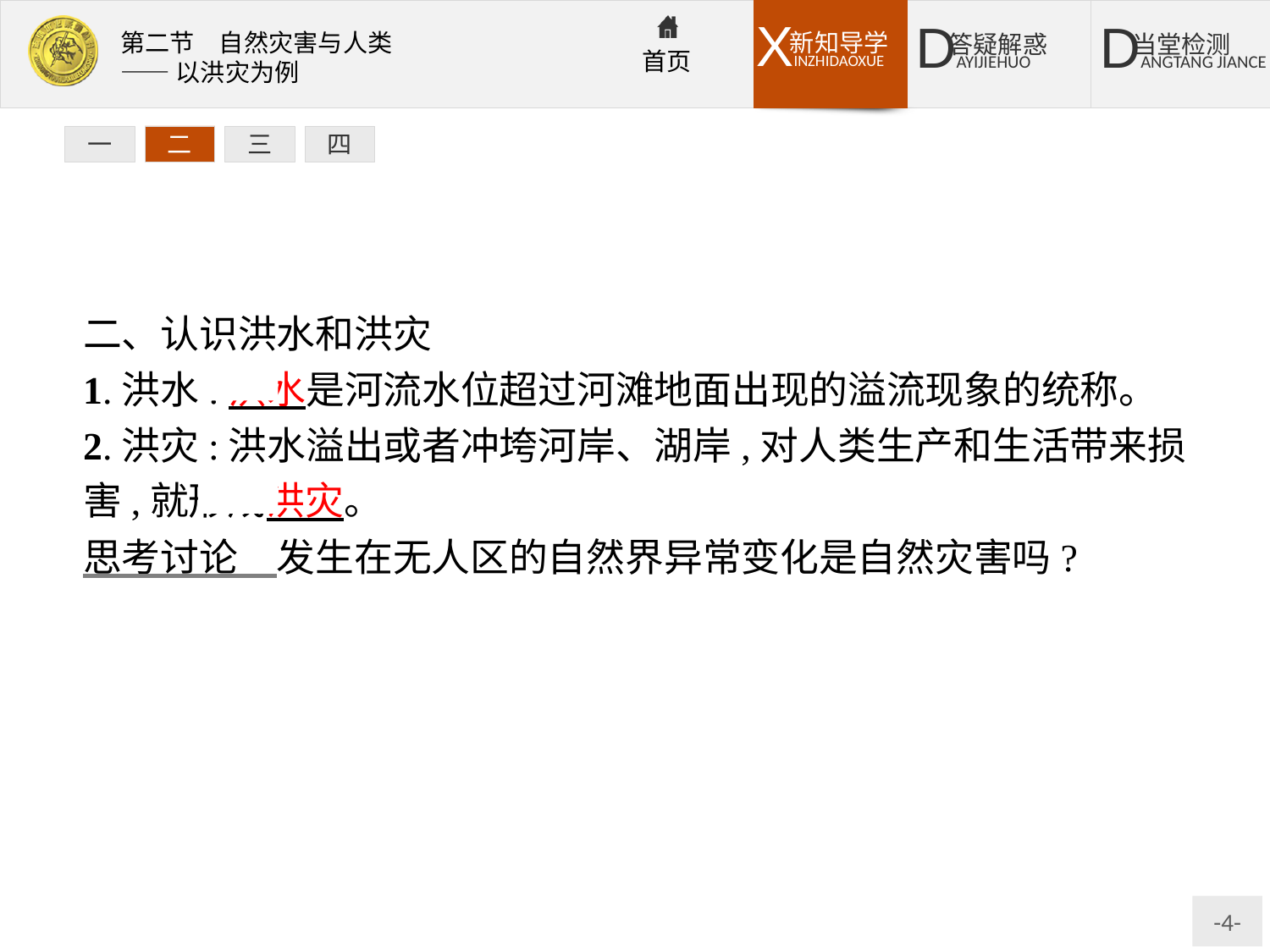

一
二
三
四
二、认识洪水和洪灾
1.洪水:洪水是河流水位超过河滩地面出现的溢流现象的统称。
2.洪灾:洪水溢出或者冲垮河岸、湖岸,对人类生产和生活带来损害,就形成洪灾。
思考讨论　发生在无人区的自然界异常变化是自然灾害吗?
提示:不是。只有对人类的生产和生活带来损失的自然事件,才能称为自然灾害。